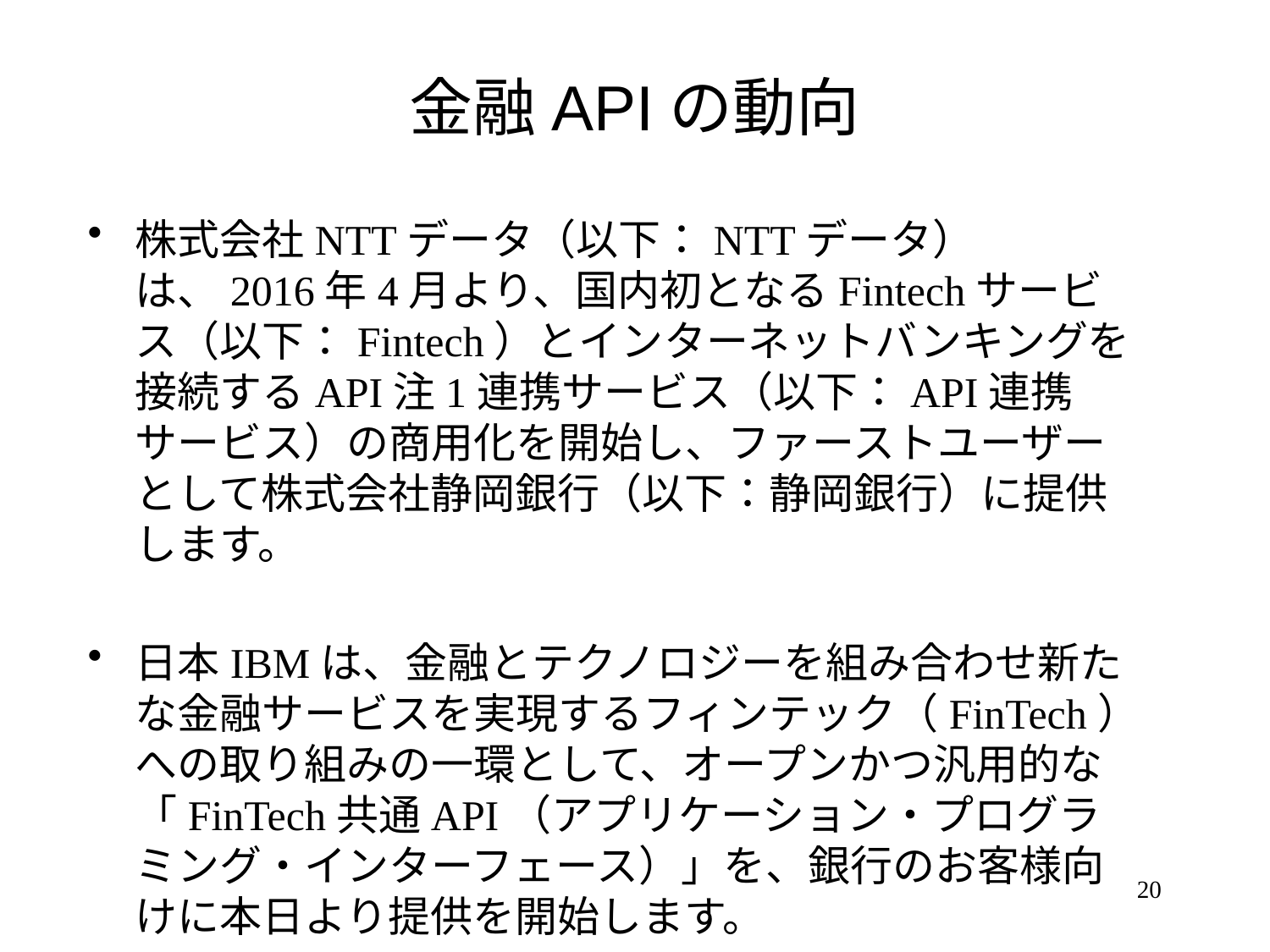

# 金融APIの動向
株式会社NTTデータ（以下：NTTデータ）は、2016年4月より、国内初となるFintechサービス（以下：Fintech）とインターネットバンキングを接続するAPI注1連携サービス（以下：API連携サービス）の商用化を開始し、ファーストユーザーとして株式会社静岡銀行（以下：静岡銀行）に提供します。

日本IBMは、金融とテクノロジーを組み合わせ新たな金融サービスを実現するフィンテック（FinTech）への取り組みの一環として、オープンかつ汎用的な「FinTech共通API（アプリケーション・プログラミング・インターフェース）」を、銀行のお客様向けに本日より提供を開始します。
20